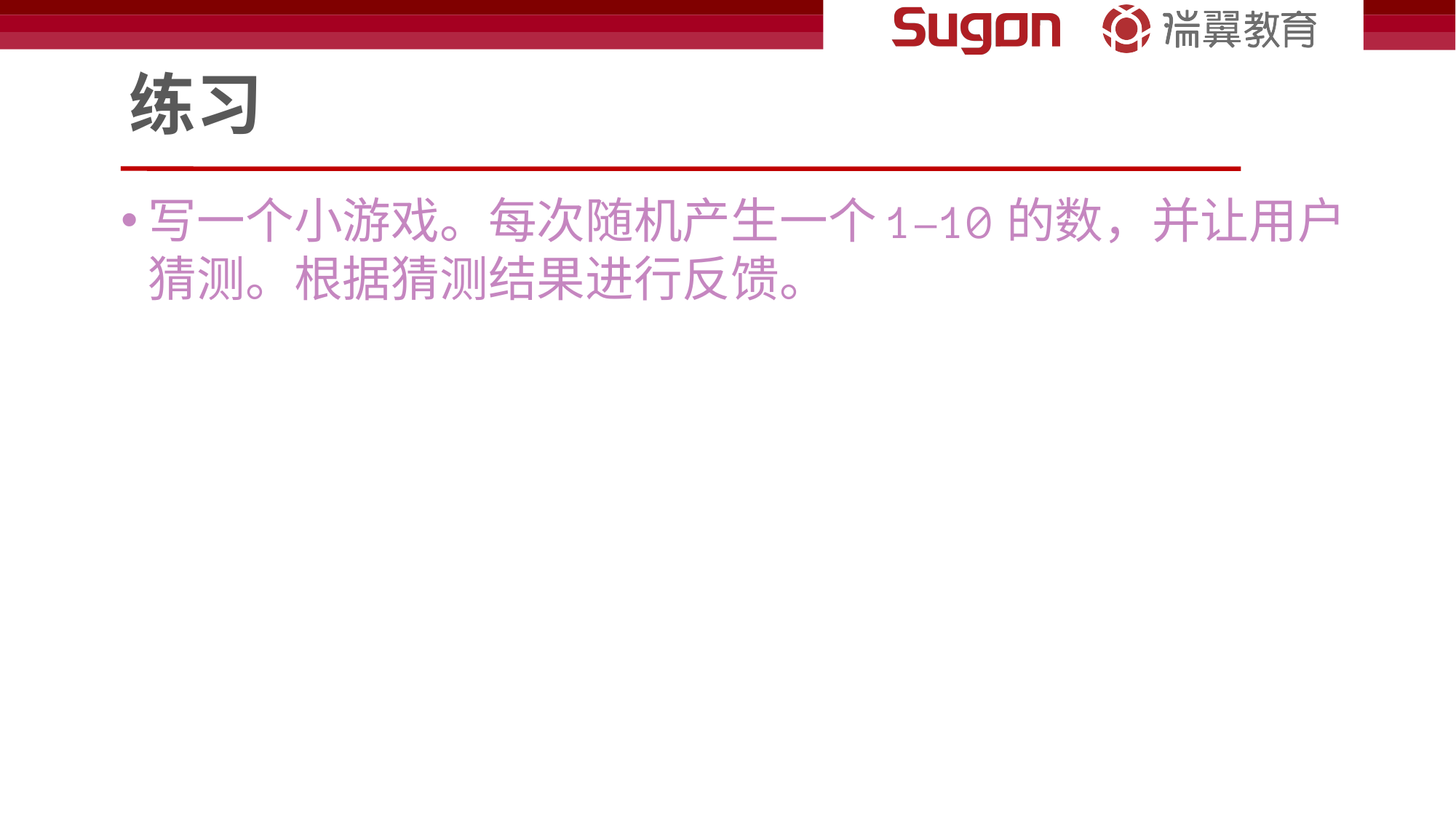

# 练习
写一个小游戏。每次随机产生一个1-10的数，并让用户猜测。根据猜测结果进行反馈。